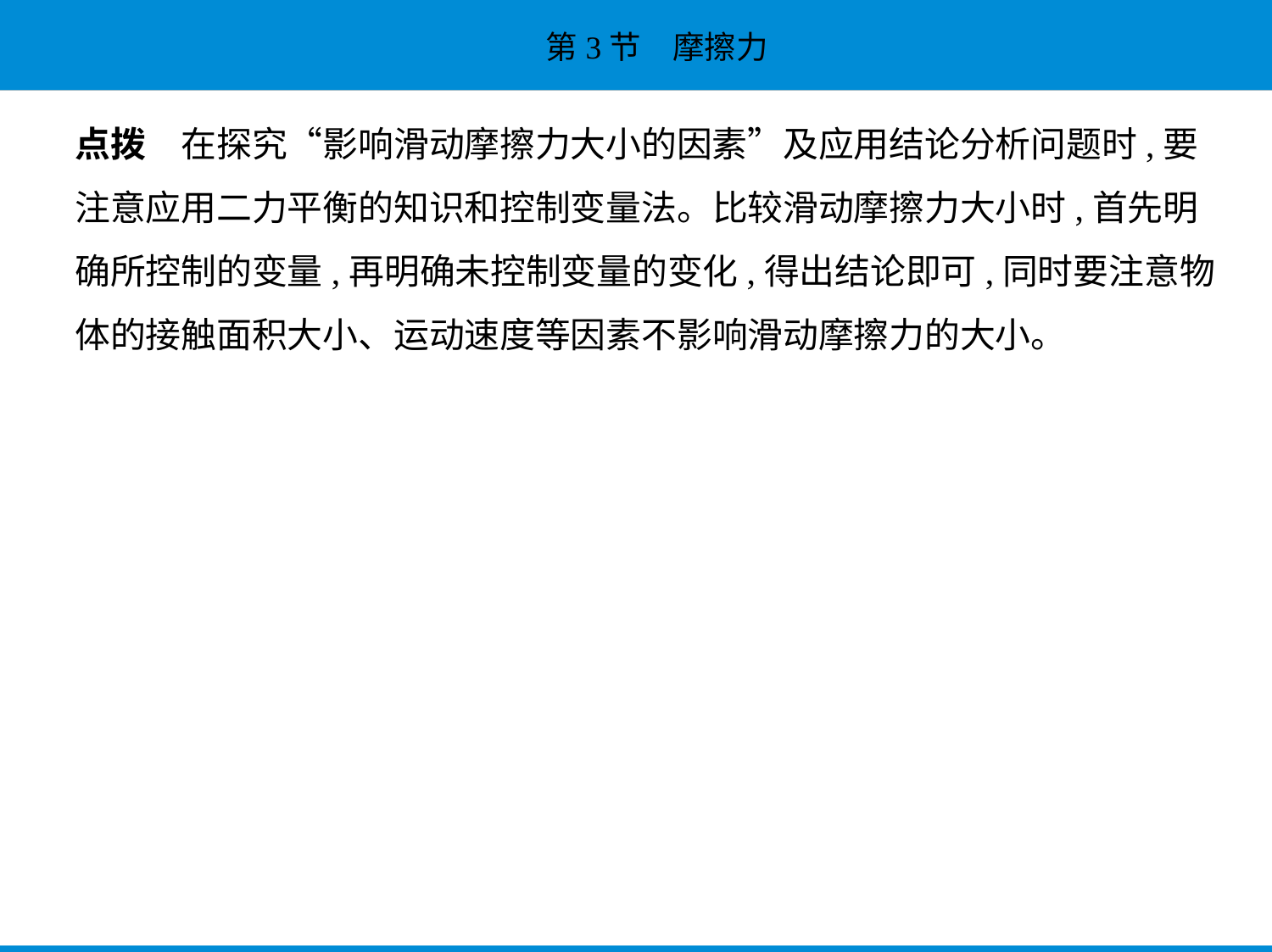

点拨　在探究“影响滑动摩擦力大小的因素”及应用结论分析问题时,要
注意应用二力平衡的知识和控制变量法。比较滑动摩擦力大小时,首先明
确所控制的变量,再明确未控制变量的变化,得出结论即可,同时要注意物
体的接触面积大小、运动速度等因素不影响滑动摩擦力的大小。